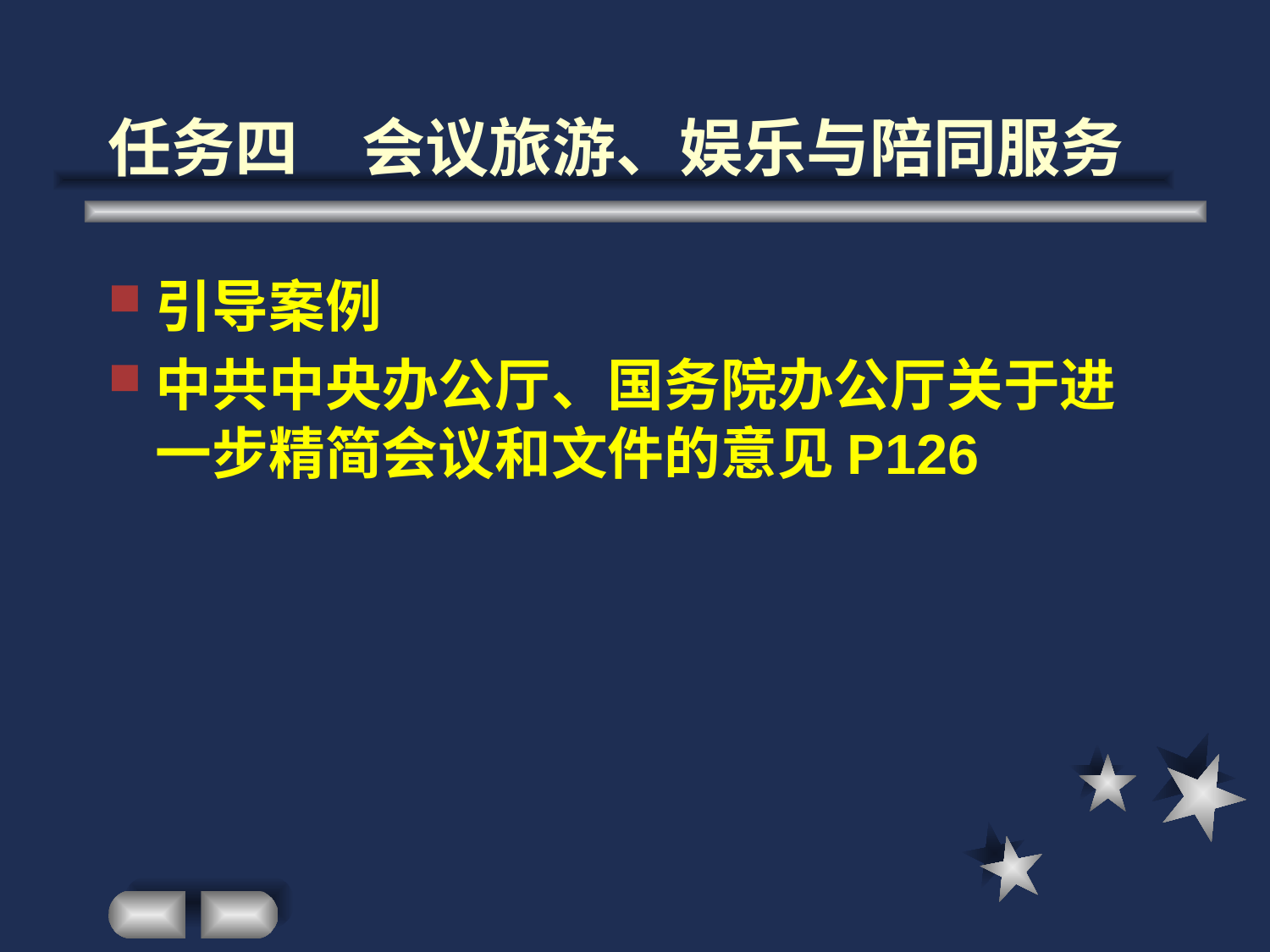

# 任务四　会议旅游、娱乐与陪同服务
引导案例
中共中央办公厅、国务院办公厅关于进一步精简会议和文件的意见P126